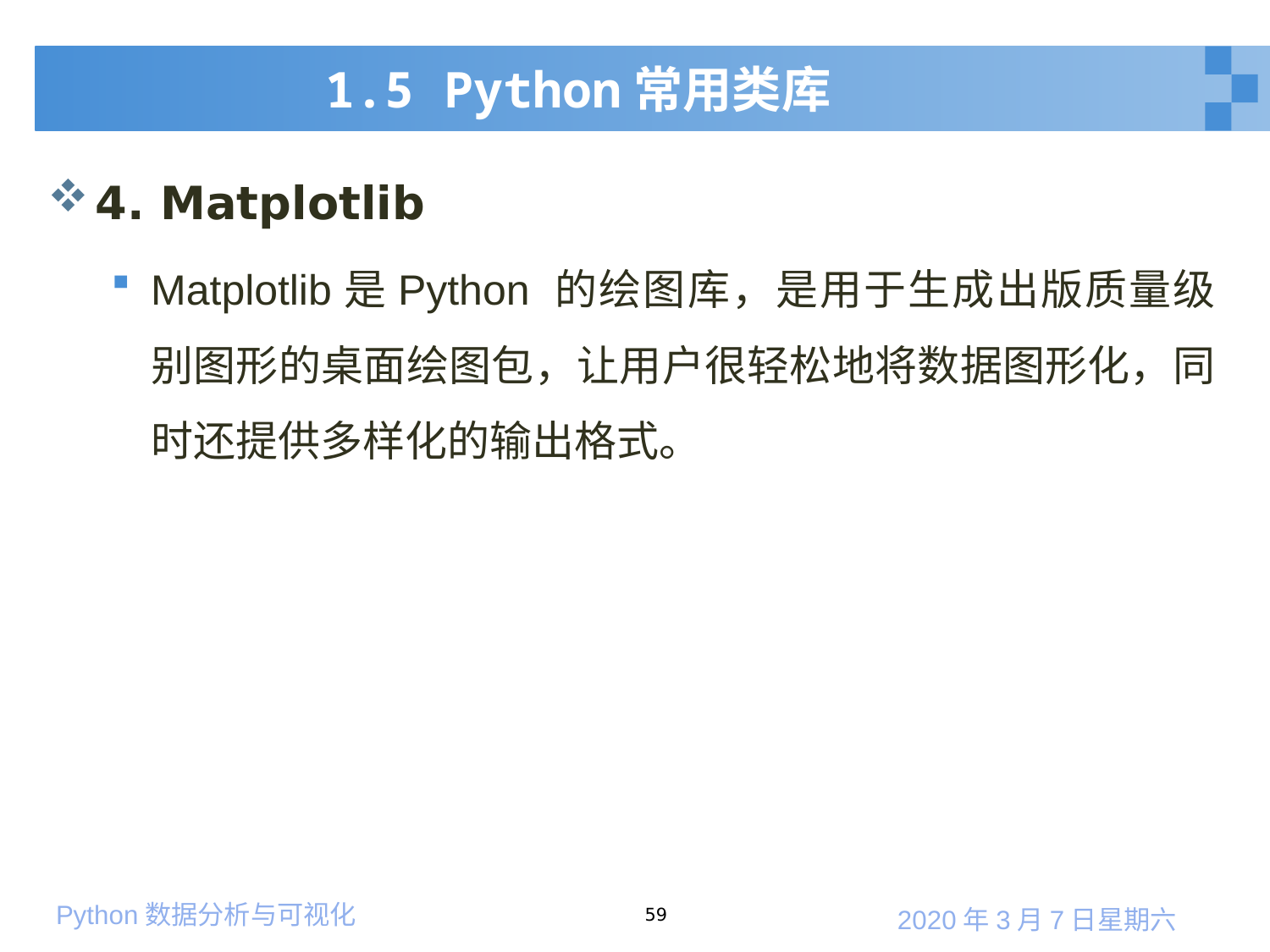

# 1.5 Python常用类库
4. Matplotlib
Matplotlib是Python 的绘图库，是用于生成出版质量级别图形的桌面绘图包，让用户很轻松地将数据图形化，同时还提供多样化的输出格式。
59
2020年3月7日星期六